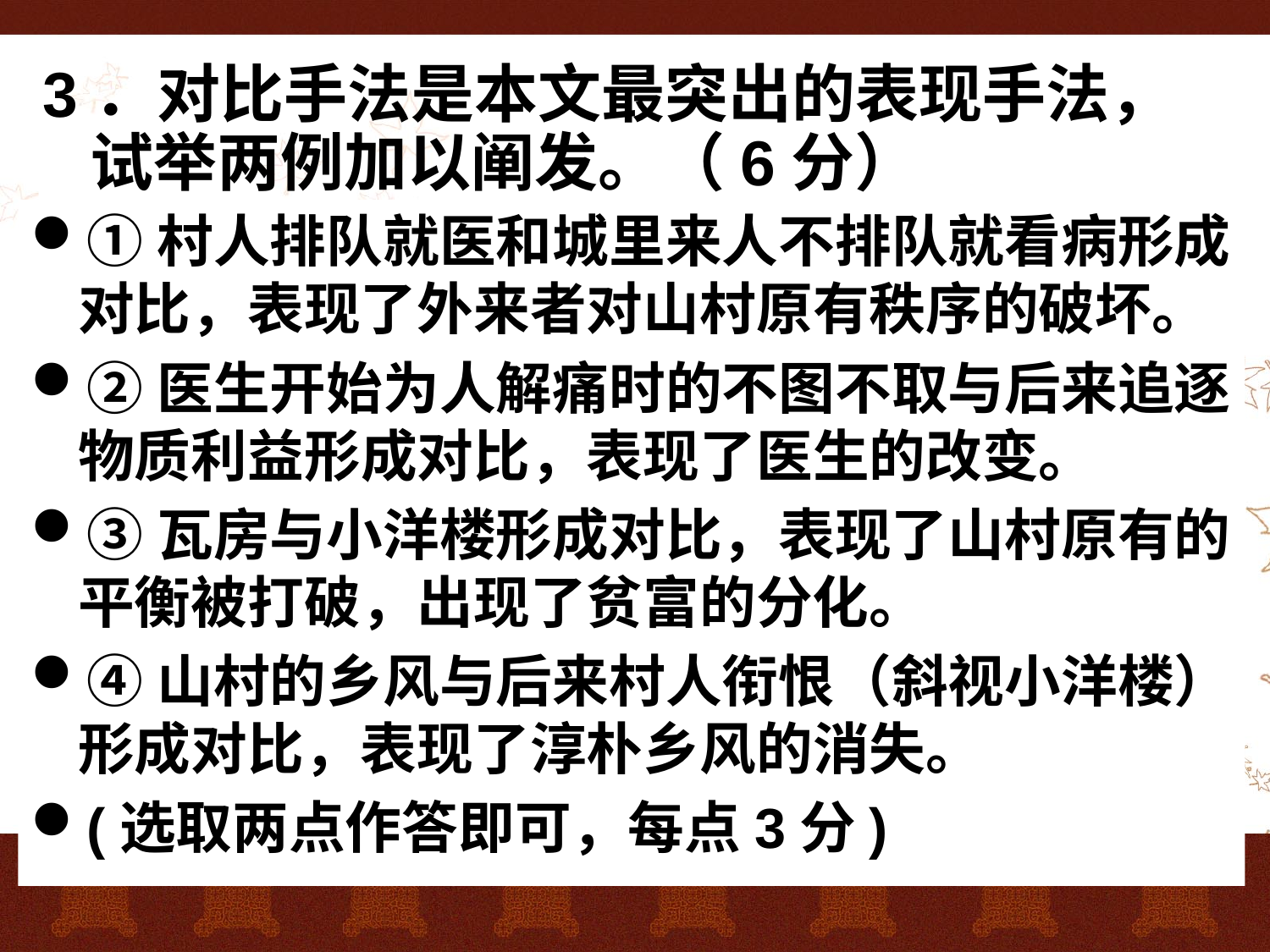

3．对比手法是本文最突出的表现手法，试举两例加以阐发。（6分）
①村人排队就医和城里来人不排队就看病形成对比，表现了外来者对山村原有秩序的破坏。
②医生开始为人解痛时的不图不取与后来追逐物质利益形成对比，表现了医生的改变。
③瓦房与小洋楼形成对比，表现了山村原有的平衡被打破，出现了贫富的分化。
④山村的乡风与后来村人衔恨（斜视小洋楼）形成对比，表现了淳朴乡风的消失。
(选取两点作答即可，每点3分)